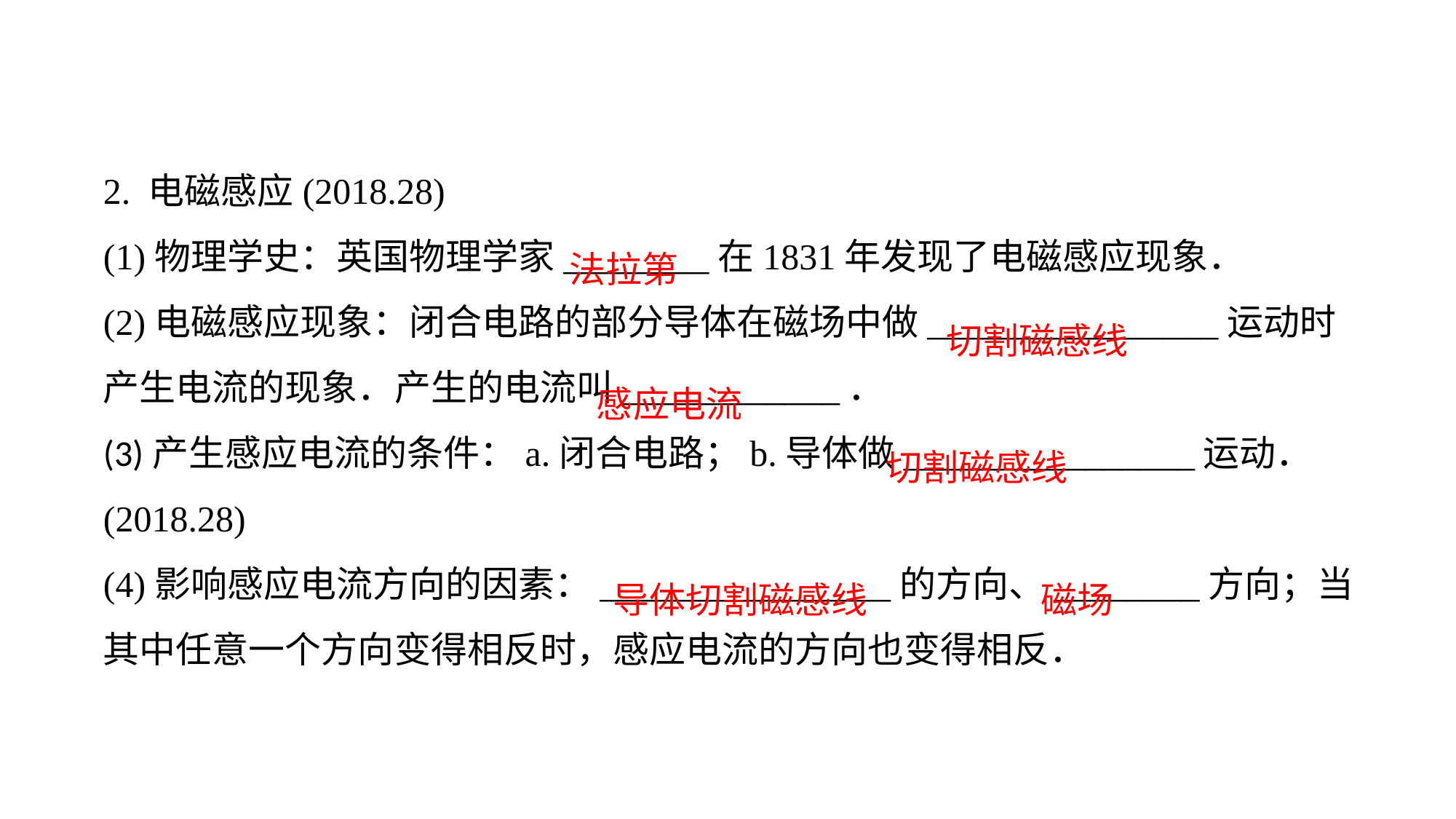

2. 电磁感应(2018.28)(1)物理学史：英国物理学家________在1831年发现了电磁感应现象．
(2)电磁感应现象：闭合电路的部分导体在磁场中做________________运动时产生电流的现象．产生的电流叫____________．(3)产生感应电流的条件：a.闭合电路；b.导体做________________运动．(2018.28)(4)影响感应电流方向的因素：________________的方向、________方向；当其中任意一个方向变得相反时，感应电流的方向也变得相反．
法拉第
切割磁感线
感应电流
切割磁感线
导体切割磁感线
磁场